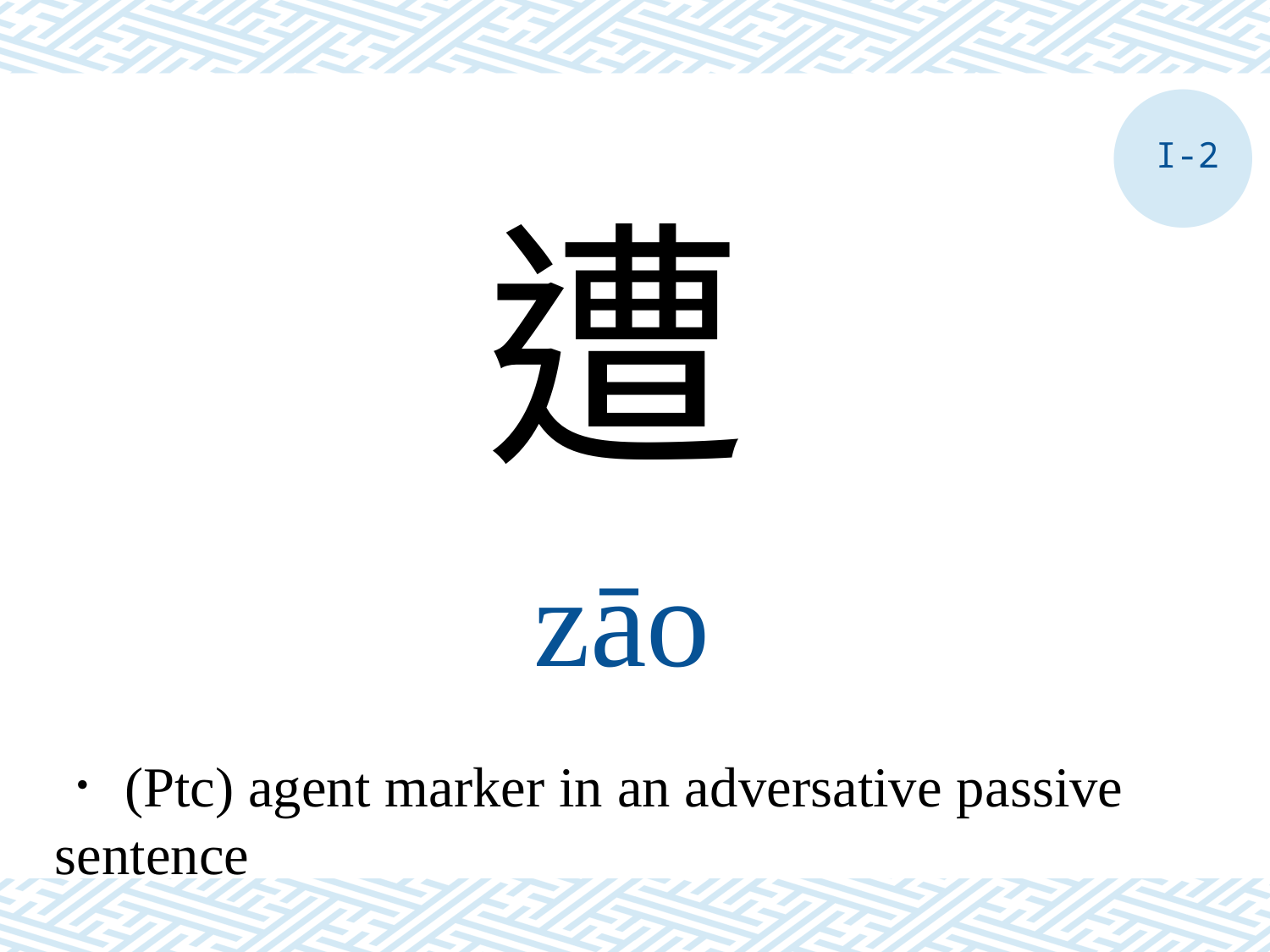

I-2

遭
zāo
．(Ptc) agent marker in an adversative passive sentence